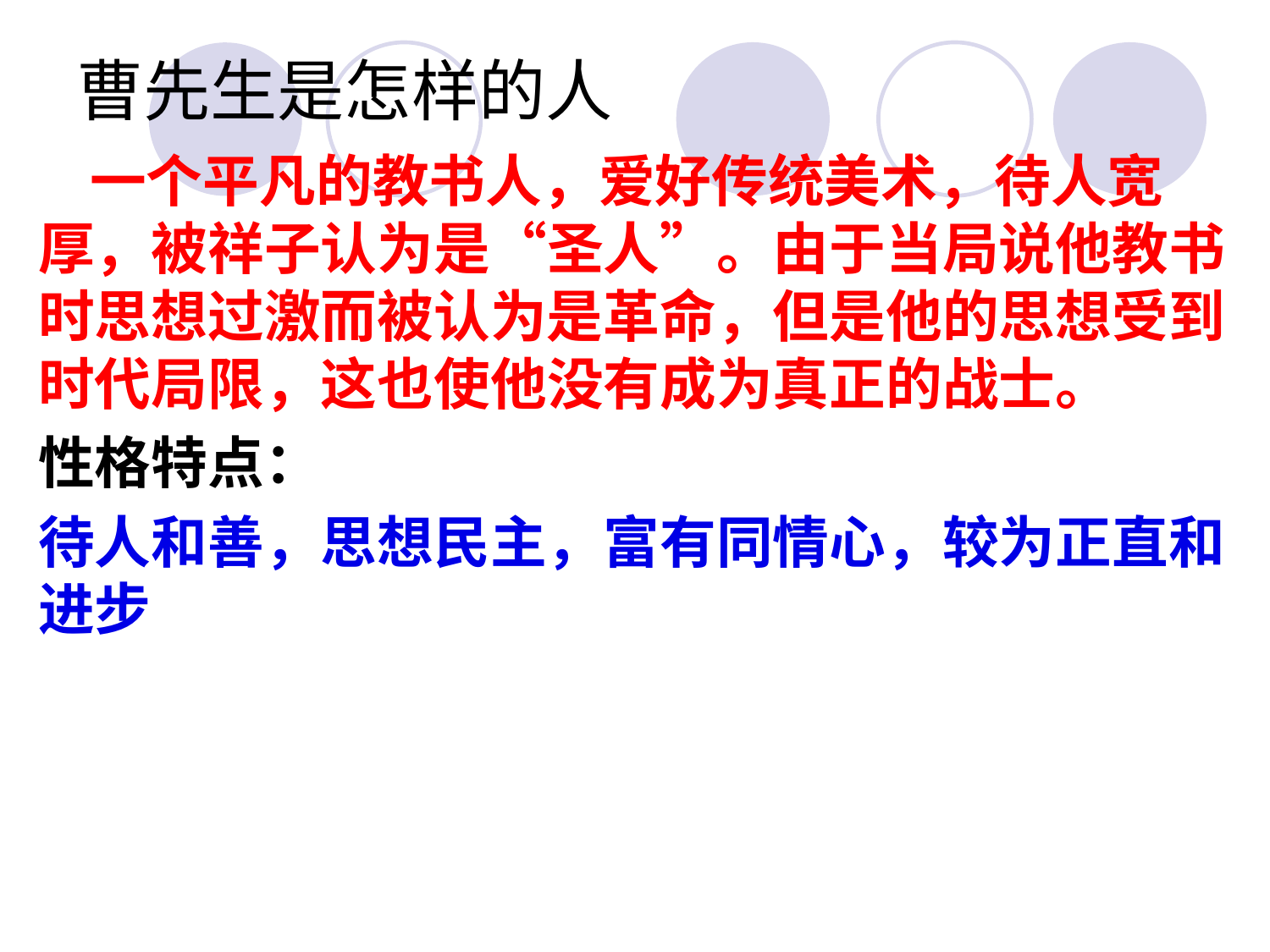

# 曹先生是怎样的人
   一个平凡的教书人，爱好传统美术，待人宽厚，被祥子认为是“圣人”。由于当局说他教书时思想过激而被认为是革命，但是他的思想受到时代局限，这也使他没有成为真正的战士。
性格特点：
待人和善，思想民主，富有同情心，较为正直和进步